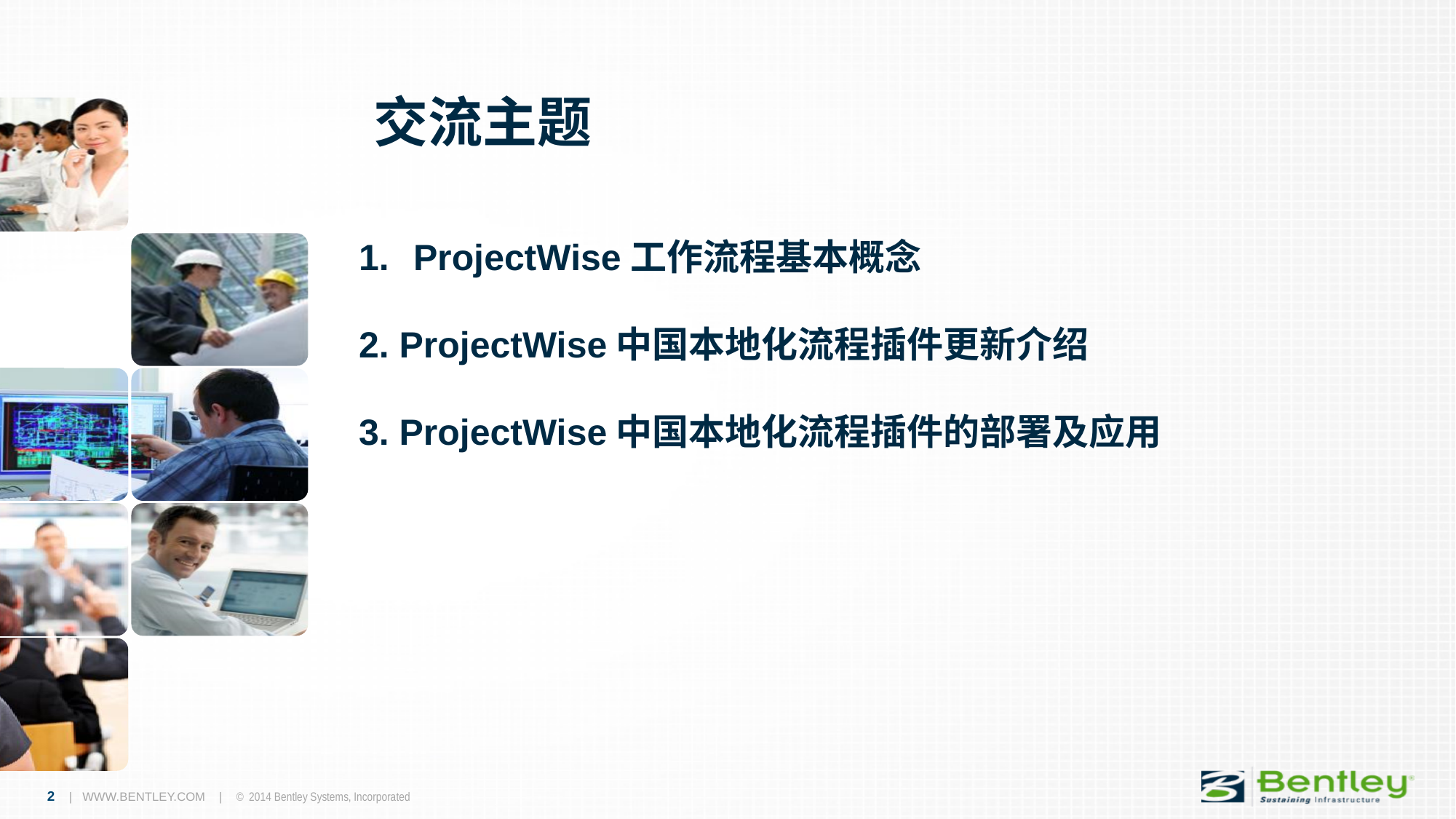

交流主题
ProjectWise工作流程基本概念

2. ProjectWise中国本地化流程插件更新介绍

3. ProjectWise中国本地化流程插件的部署及应用